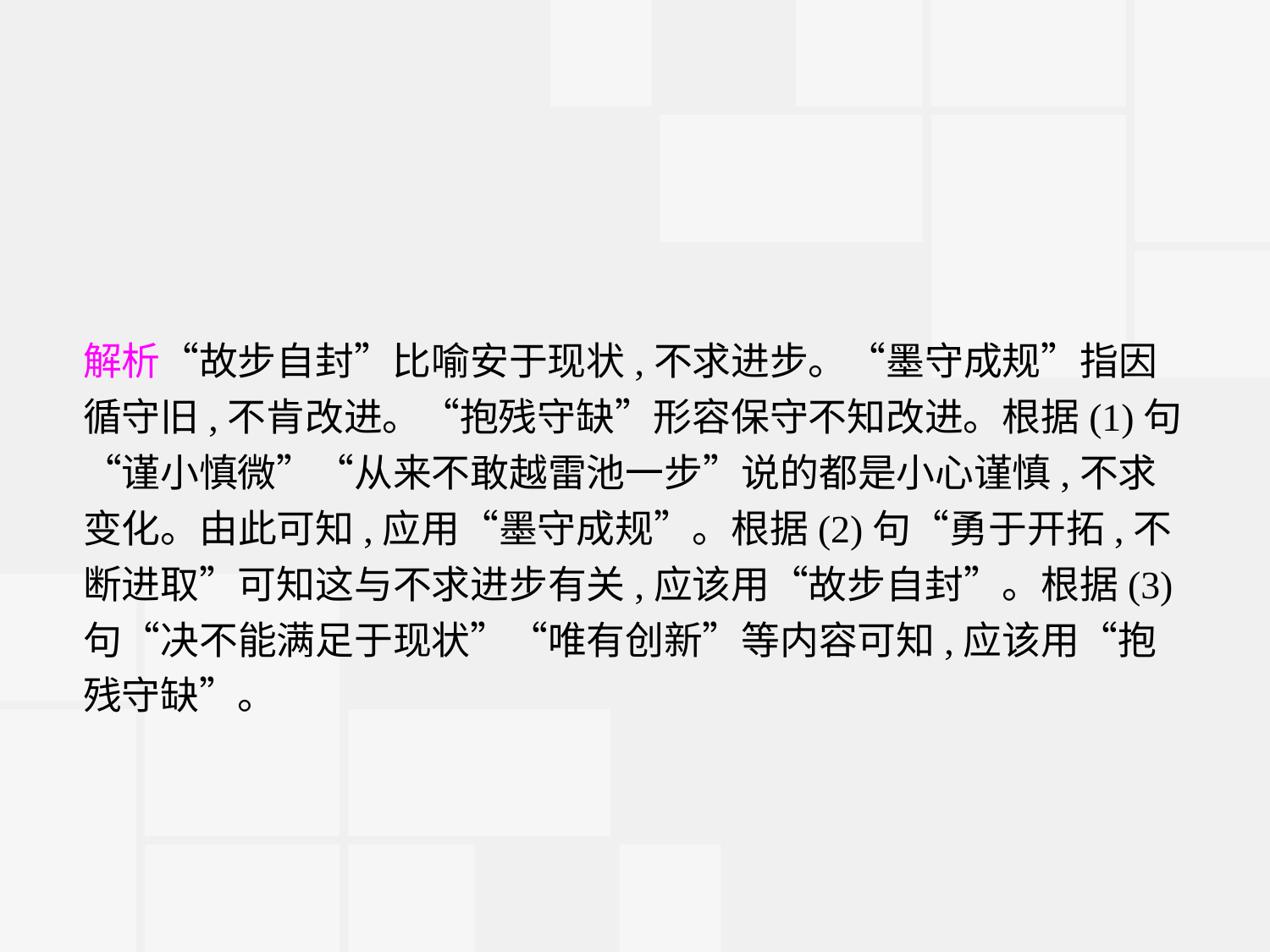

解析“故步自封”比喻安于现状,不求进步。“墨守成规”指因循守旧,不肯改进。“抱残守缺”形容保守不知改进。根据(1)句“谨小慎微”“从来不敢越雷池一步”说的都是小心谨慎,不求变化。由此可知,应用“墨守成规”。根据(2)句“勇于开拓,不断进取”可知这与不求进步有关,应该用“故步自封”。根据(3)句“决不能满足于现状”“唯有创新”等内容可知,应该用“抱残守缺”。